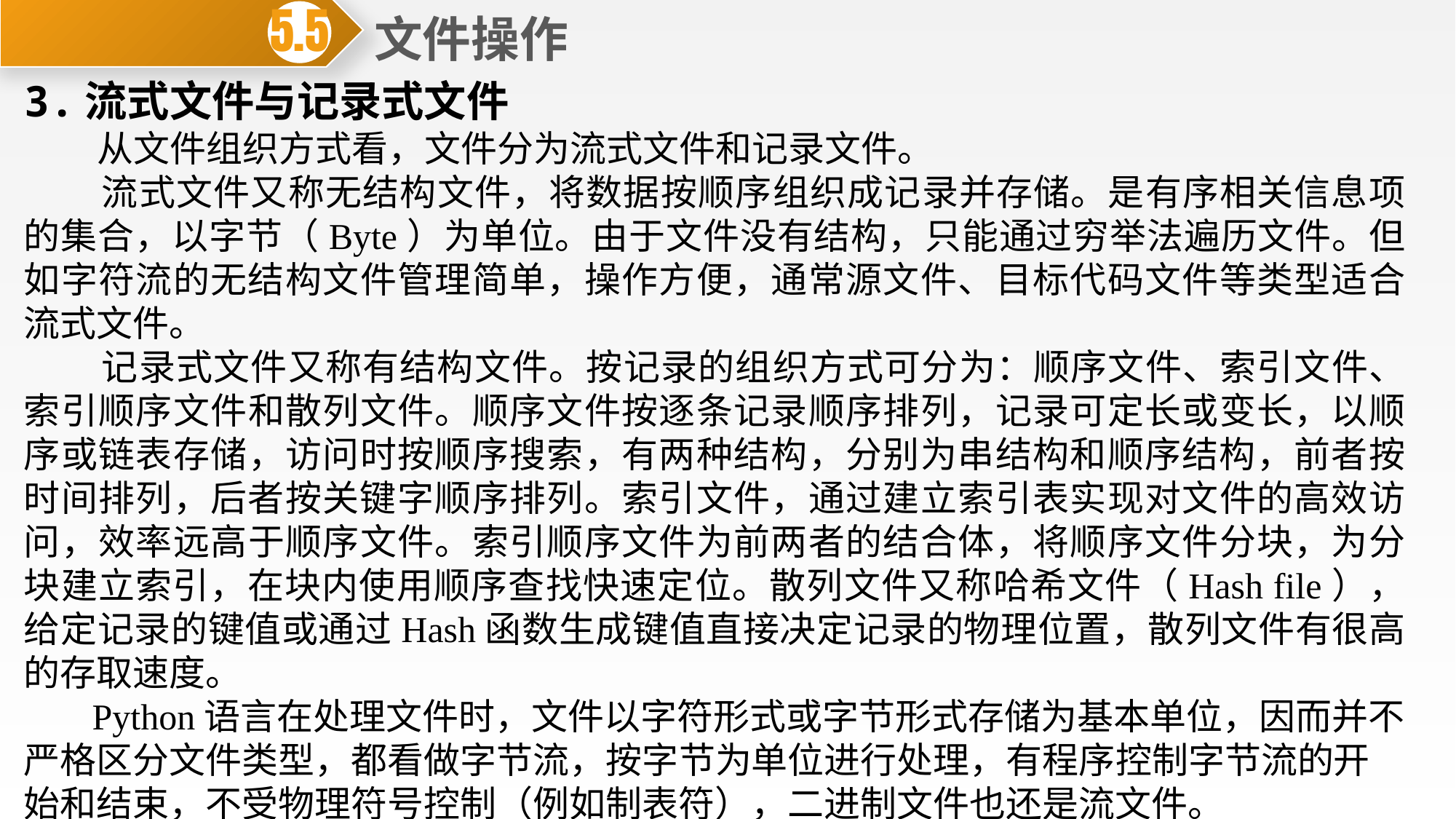

文件操作

5.5

3.流式文件与记录式文件
    从文件组织方式看，文件分为流式文件和记录文件。
    流式文件又称无结构文件，将数据按顺序组织成记录并存储。是有序相关信息项的集合，以字节（Byte）为单位。由于文件没有结构，只能通过穷举法遍历文件。但如字符流的无结构文件管理简单，操作方便，通常源文件、目标代码文件等类型适合流式文件。
    记录式文件又称有结构文件。按记录的组织方式可分为：顺序文件、索引文件、索引顺序文件和散列文件。顺序文件按逐条记录顺序排列，记录可定长或变长，以顺序或链表存储，访问时按顺序搜索，有两种结构，分别为串结构和顺序结构，前者按时间排列，后者按关键字顺序排列。索引文件，通过建立索引表实现对文件的高效访问，效率远高于顺序文件。索引顺序文件为前两者的结合体，将顺序文件分块，为分块建立索引，在块内使用顺序查找快速定位。散列文件又称哈希文件（Hash file），给定记录的键值或通过Hash函数生成键值直接决定记录的物理位置，散列文件有很高的存取速度。
    Python语言在处理文件时，文件以字符形式或字节形式存储为基本单位，因而并不严格区分文件类型，都看做字节流，按字节为单位进行处理，有程序控制字节流的开始和结束，不受物理符号控制（例如制表符），二进制文件也还是流文件。